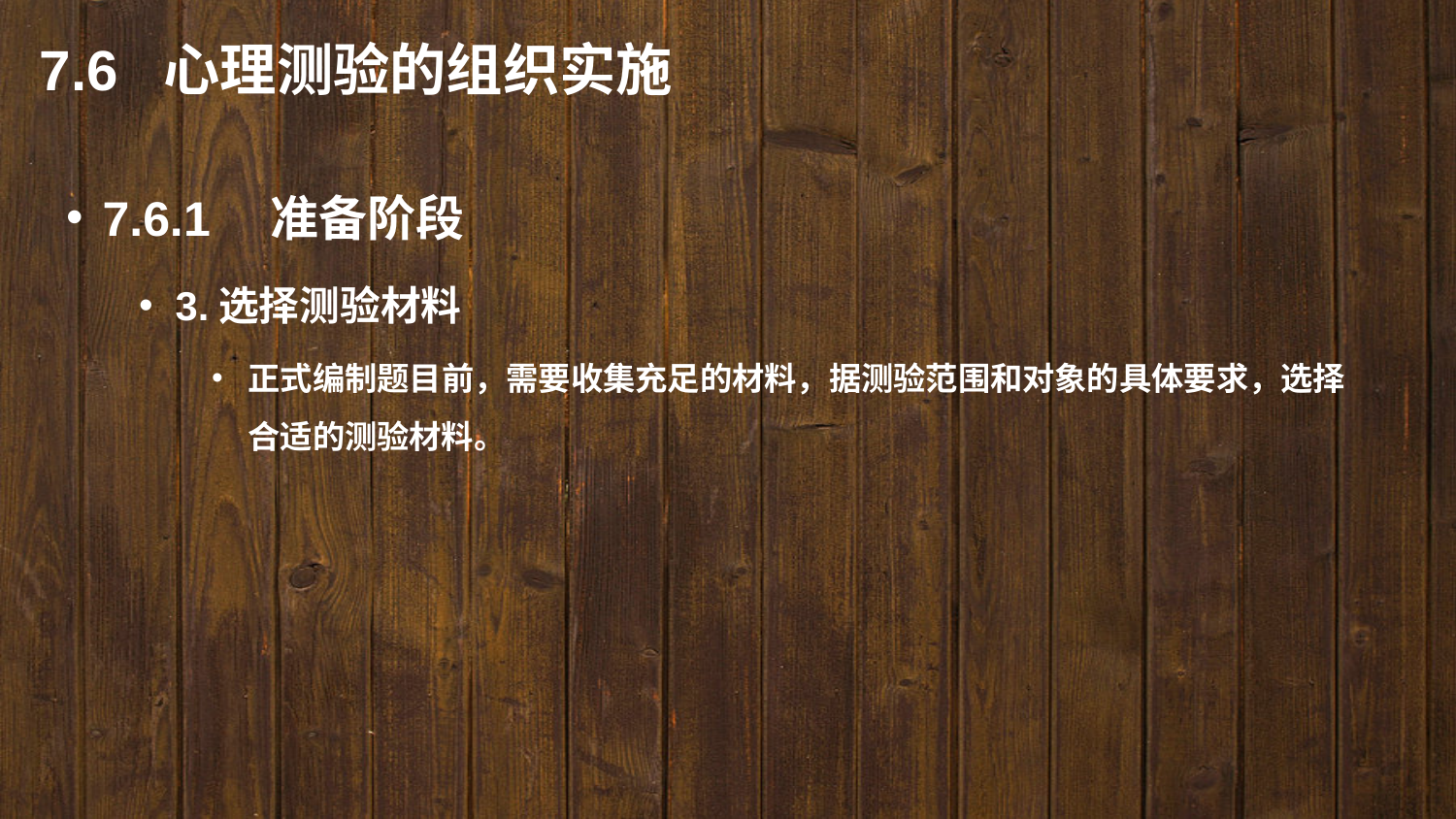

7.6  心理测验的组织实施
7.6.1　准备阶段
3.选择测验材料
正式编制题目前，需要收集充足的材料，据测验范围和对象的具体要求，选择合适的测验材料。